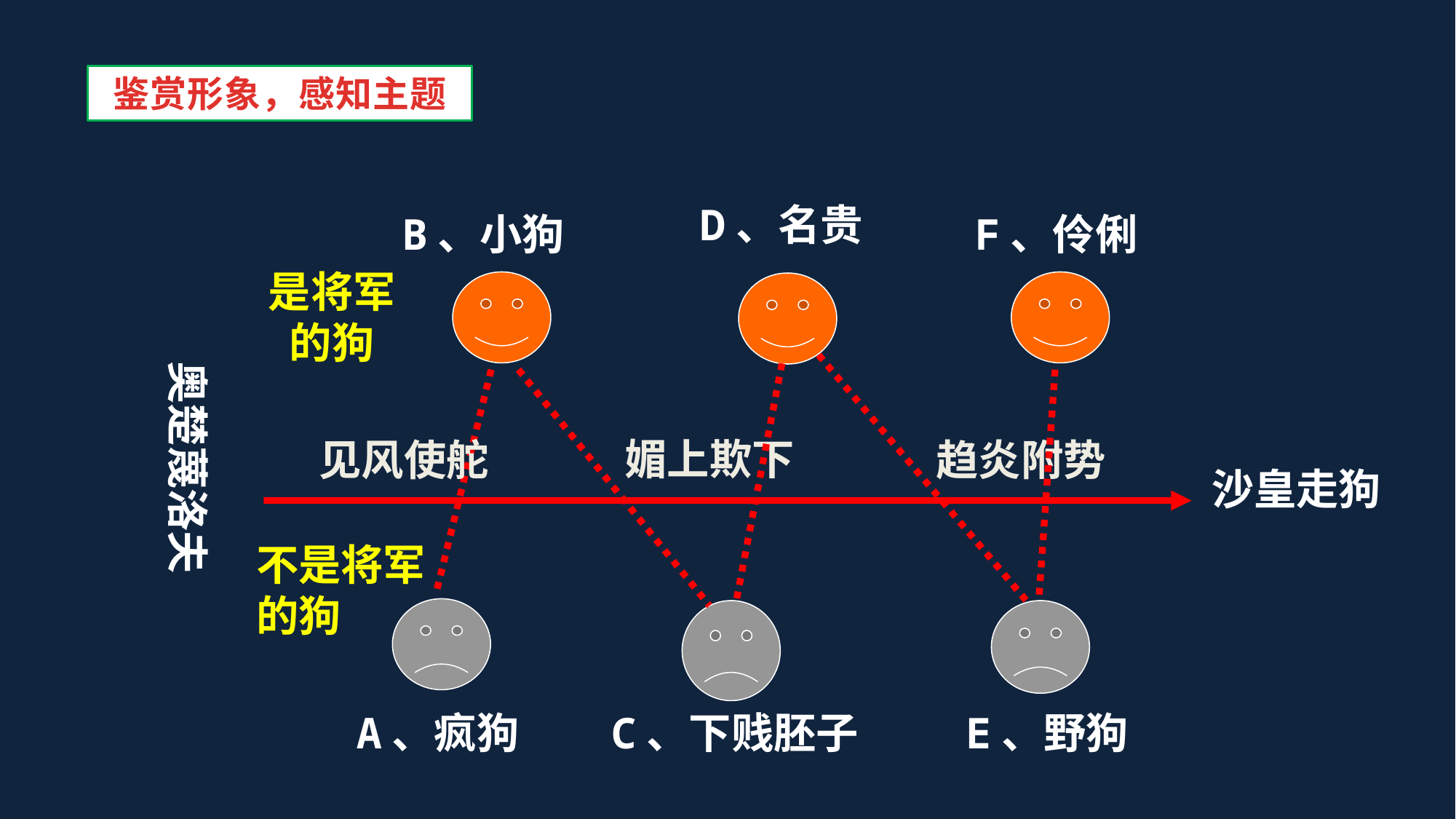

鉴赏形象，感知主题
D、名贵
B、小狗
F、伶俐
是将军的狗

奥楚蔑洛夫

媚上欺下
趋炎附势
见风使舵
沙皇走狗

不是将军的狗

A、疯狗
C、下贱胚子
E、野狗